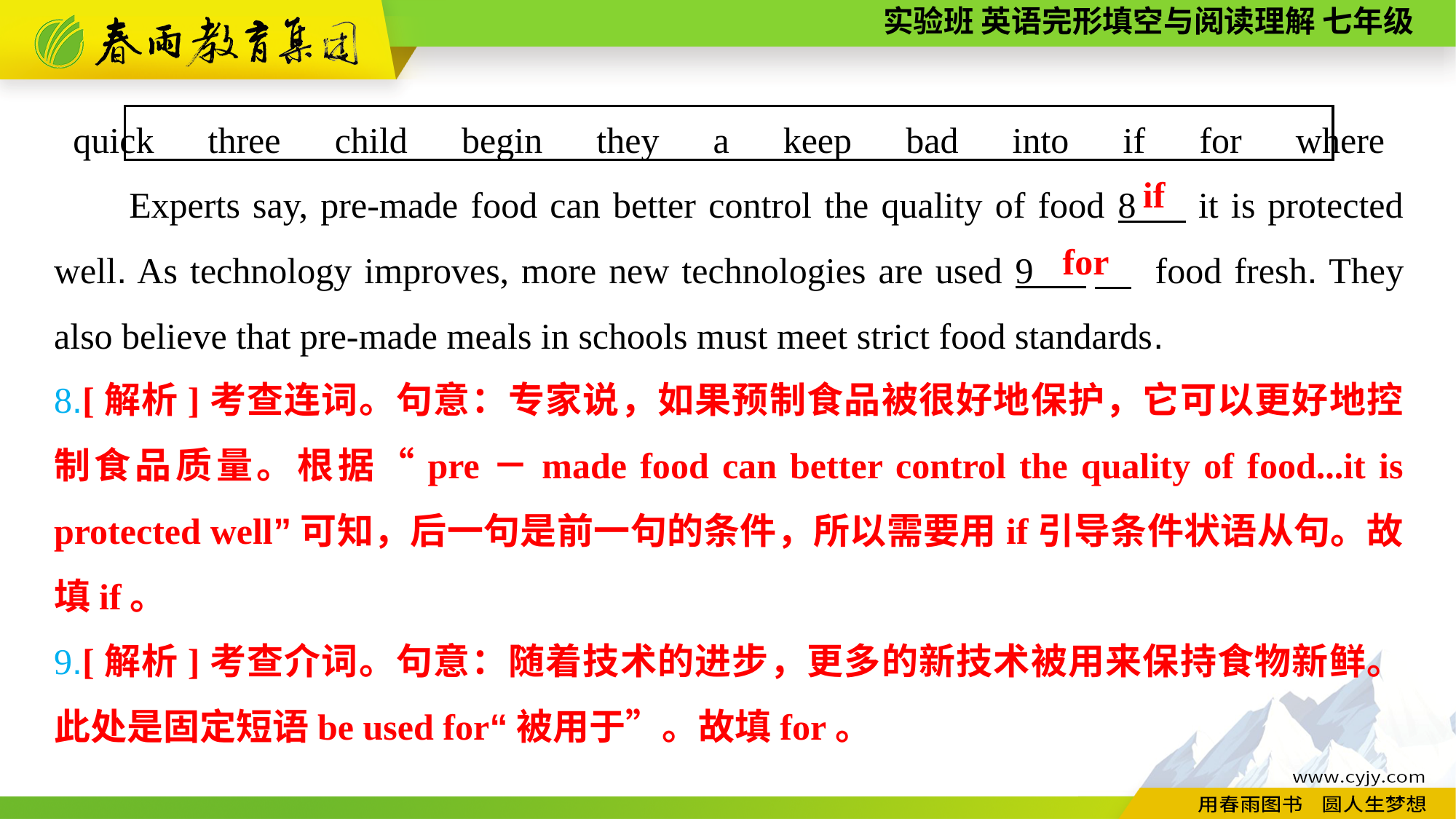

quick　three　child　begin　they　a　keep　bad　into　if　for　where
Experts say, pre-made food can better control the quality of food 8     it is protected well. As technology improves, more new technologies are used 9    　 food fresh. They also believe that pre-made meals in schools must meet strict food standards.

if
for
8.[解析]考查连词。句意：专家说，如果预制食品被很好地保护，它可以更好地控制食品质量。根据“pre－made food can better control the quality of food...it is protected well”可知，后一句是前一句的条件，所以需要用if引导条件状语从句。故填if。
9.[解析]考查介词。句意：随着技术的进步，更多的新技术被用来保持食物新鲜。此处是固定短语be used for“被用于”。故填for。